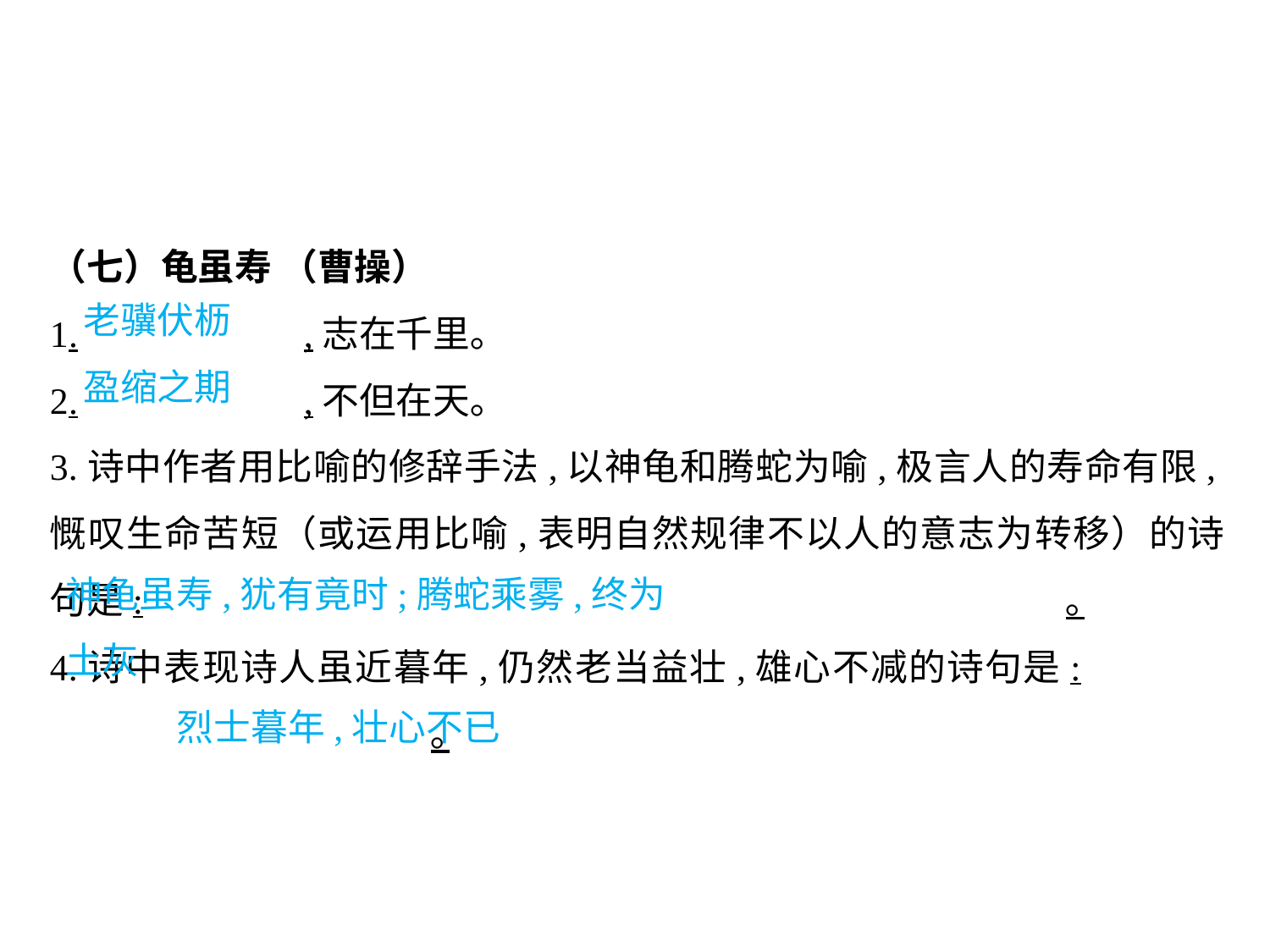

（七）龟虽寿 （曹操）
1.		,志在千里｡
2.		,不但在天｡
3.诗中作者用比喻的修辞手法,以神龟和腾蛇为喻,极言人的寿命有限,慨叹生命苦短（或运用比喻,表明自然规律不以人的意志为转移）的诗句是:								｡
4.诗中表现诗人虽近暮年,仍然老当益壮,雄心不减的诗句是:					｡
老骥伏枥
盈缩之期
神龟虽寿,犹有竟时;腾蛇乘雾,终为土灰
										烈士暮年,壮心不已